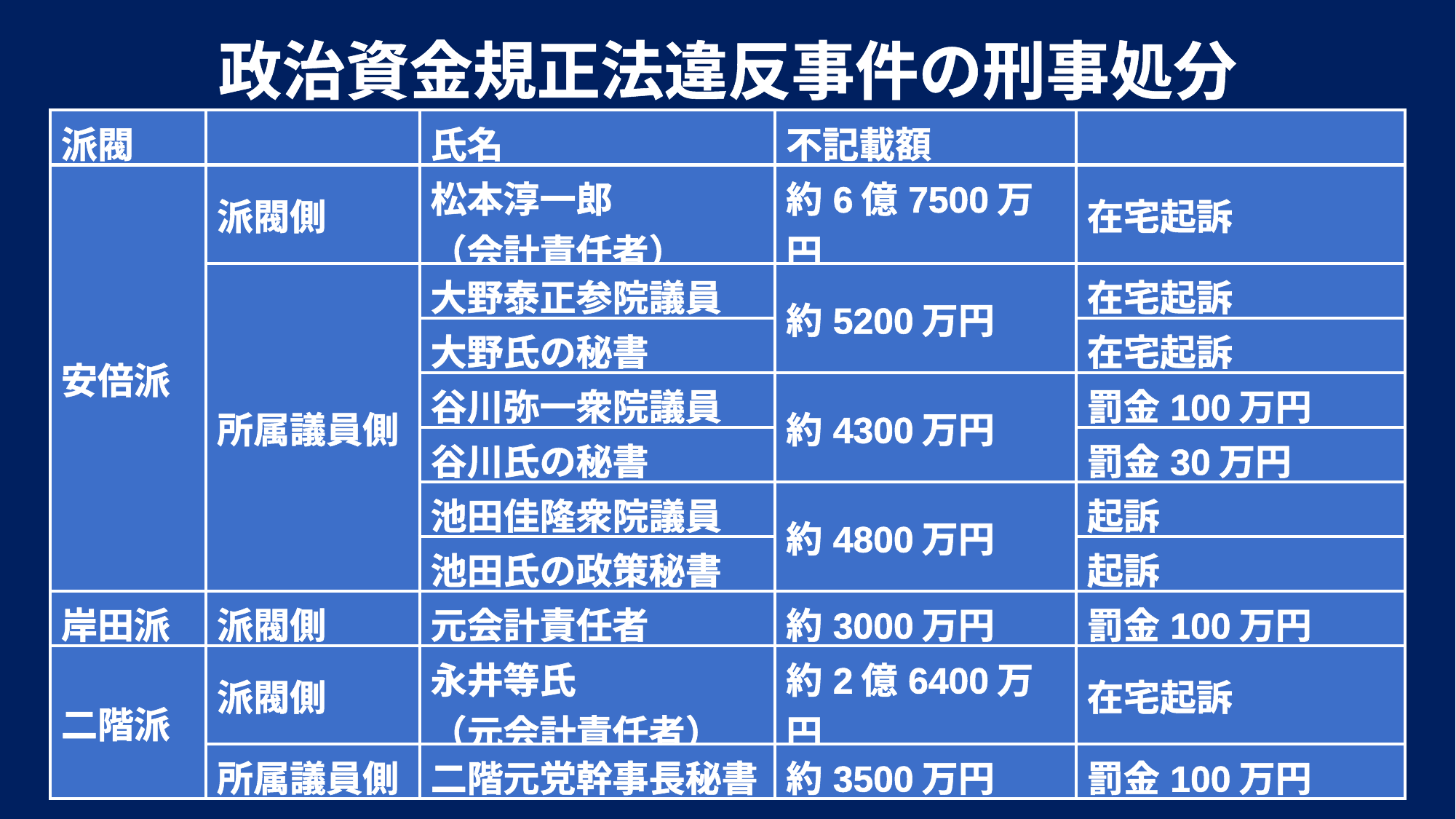

政治資金規正法違反事件の刑事処分
| 派閥 |  | 氏名 | 不記載額 |  |
| --- | --- | --- | --- | --- |
| 安倍派 | 派閥側 | 松本淳一郎 （会計責任者） | 約6億7500万円 | 在宅起訴 |
|  | 所属議員側 | 大野泰正参院議員 | 約5200万円 | 在宅起訴 |
|  |  | 大野氏の秘書 |  | 在宅起訴 |
|  |  | 谷川弥一衆院議員 | 約4300万円 | 罰金100万円 |
|  |  | 谷川氏の秘書 |  | 罰金30万円 |
|  |  | 池田佳隆衆院議員 | 約4800万円 | 起訴 |
|  |  | 池田氏の政策秘書 |  | 起訴 |
| 岸田派 | 派閥側 | 元会計責任者 | 約3000万円 | 罰金100万円 |
| 二階派 | 派閥側 | 永井等氏 （元会計責任者） | 約2億6400万円 | 在宅起訴 |
|  | 所属議員側 | 二階元党幹事長秘書 | 約3500万円 | 罰金100万円 |